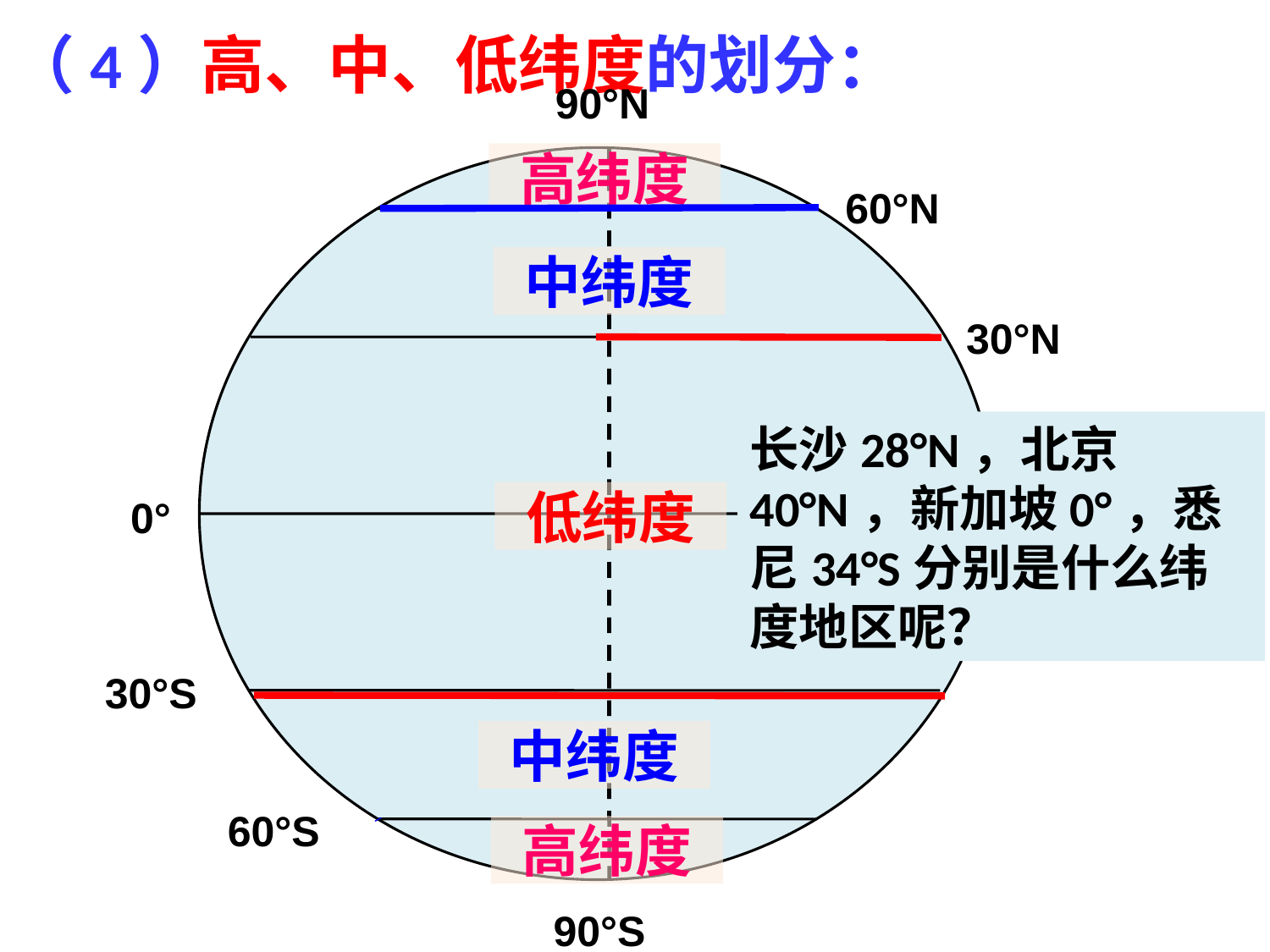

（4）高、中、低纬度的划分：
90°N

60°N

30°N

0°
0°

30°S

60°S

90°S
高纬度
中纬度
长沙28°N，北京40°N，新加坡0°，悉尼34°S分别是什么纬度地区呢？
低纬度
中纬度
高纬度